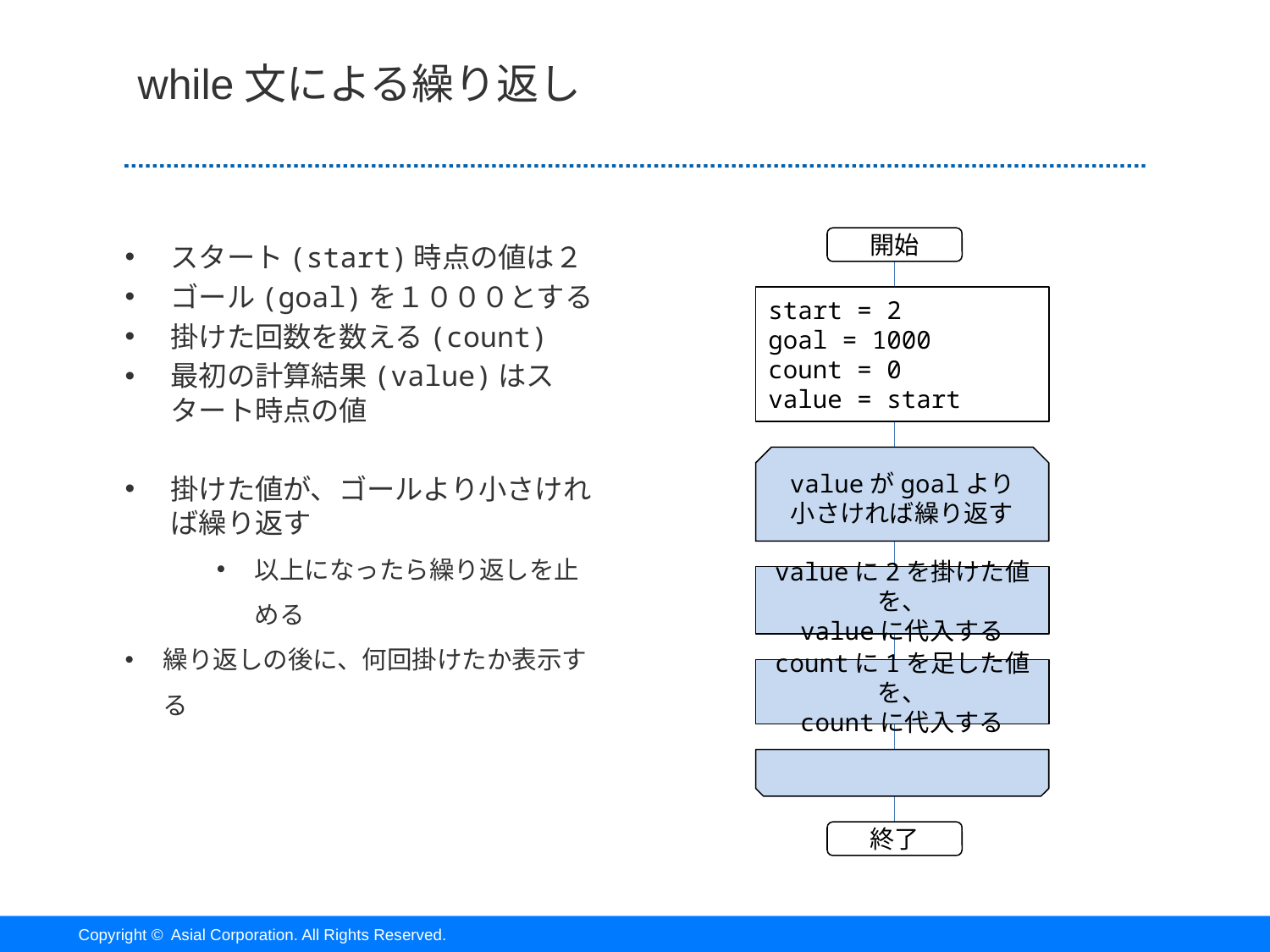

# while文による繰り返し
開始
スタート(start)時点の値は２
ゴール(goal)を１０００とする
掛けた回数を数える(count)
最初の計算結果(value)はスタート時点の値

掛けた値が、ゴールより小さければ繰り返す
以上になったら繰り返しを止める
繰り返しの後に、何回掛けたか表示する
start = 2
goal = 1000
count = 0
value = start
valueがgoalより
小さければ繰り返す
valueに2を掛けた値を、
valueに代入する
countに1を足した値を、
countに代入する

終了